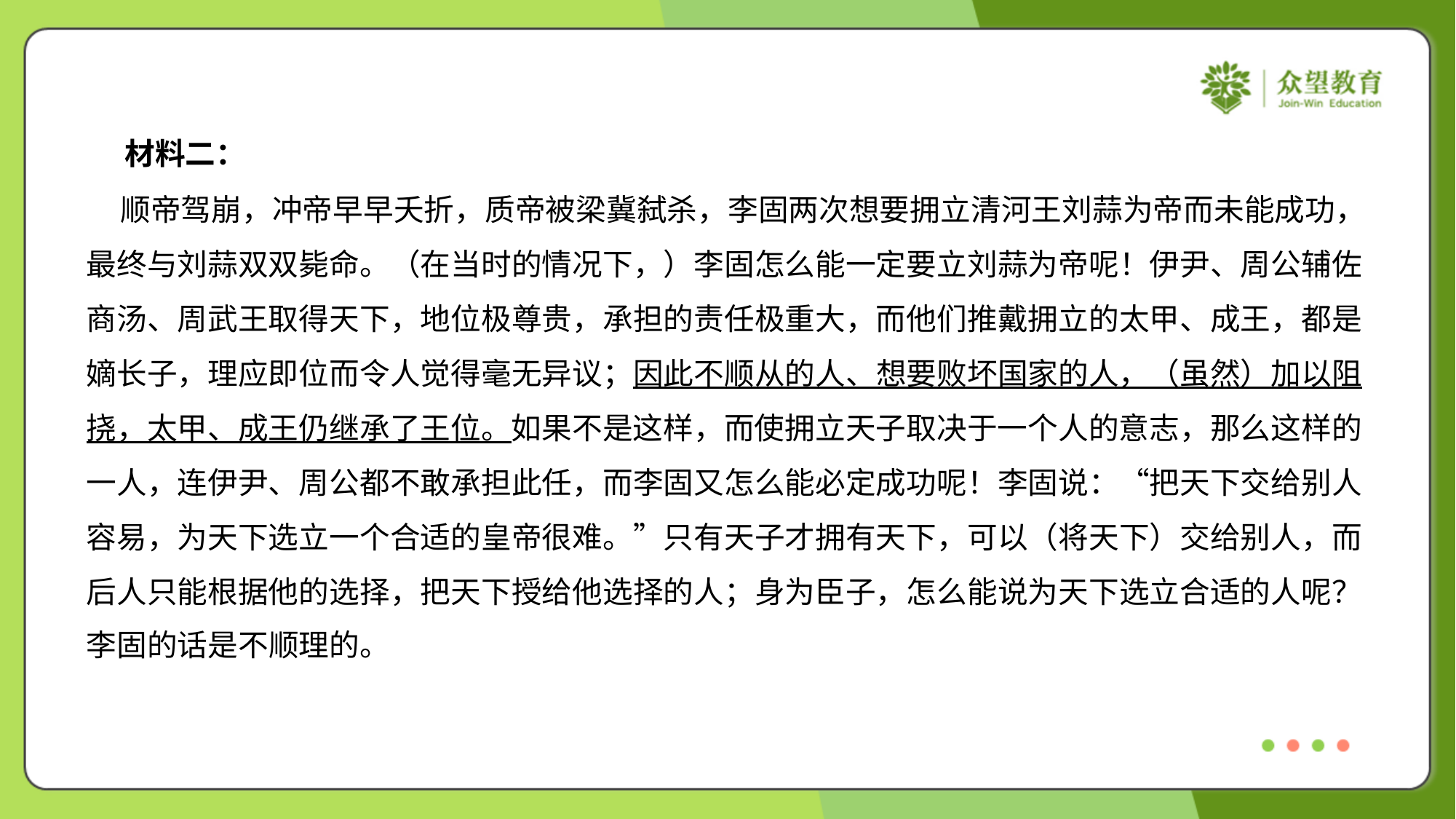

材料二：
    顺帝驾崩，冲帝早早夭折，质帝被梁冀弑杀，李固两次想要拥立清河王刘蒜为帝而未能成功，
最终与刘蒜双双毙命。（在当时的情况下，）李固怎么能一定要立刘蒜为帝呢！伊尹、周公辅佐
商汤、周武王取得天下，地位极尊贵，承担的责任极重大，而他们推戴拥立的太甲、成王，都是
嫡长子，理应即位而令人觉得毫无异议；因此不顺从的人、想要败坏国家的人，（虽然）加以阻
挠，太甲、成王仍继承了王位。如果不是这样，而使拥立天子取决于一个人的意志，那么这样的
一人，连伊尹、周公都不敢承担此任，而李固又怎么能必定成功呢！李固说：“把天下交给别人
容易，为天下选立一个合适的皇帝很难。”只有天子才拥有天下，可以（将天下）交给别人，而
后人只能根据他的选择，把天下授给他选择的人；身为臣子，怎么能说为天下选立合适的人呢？
李固的话是不顺理的。